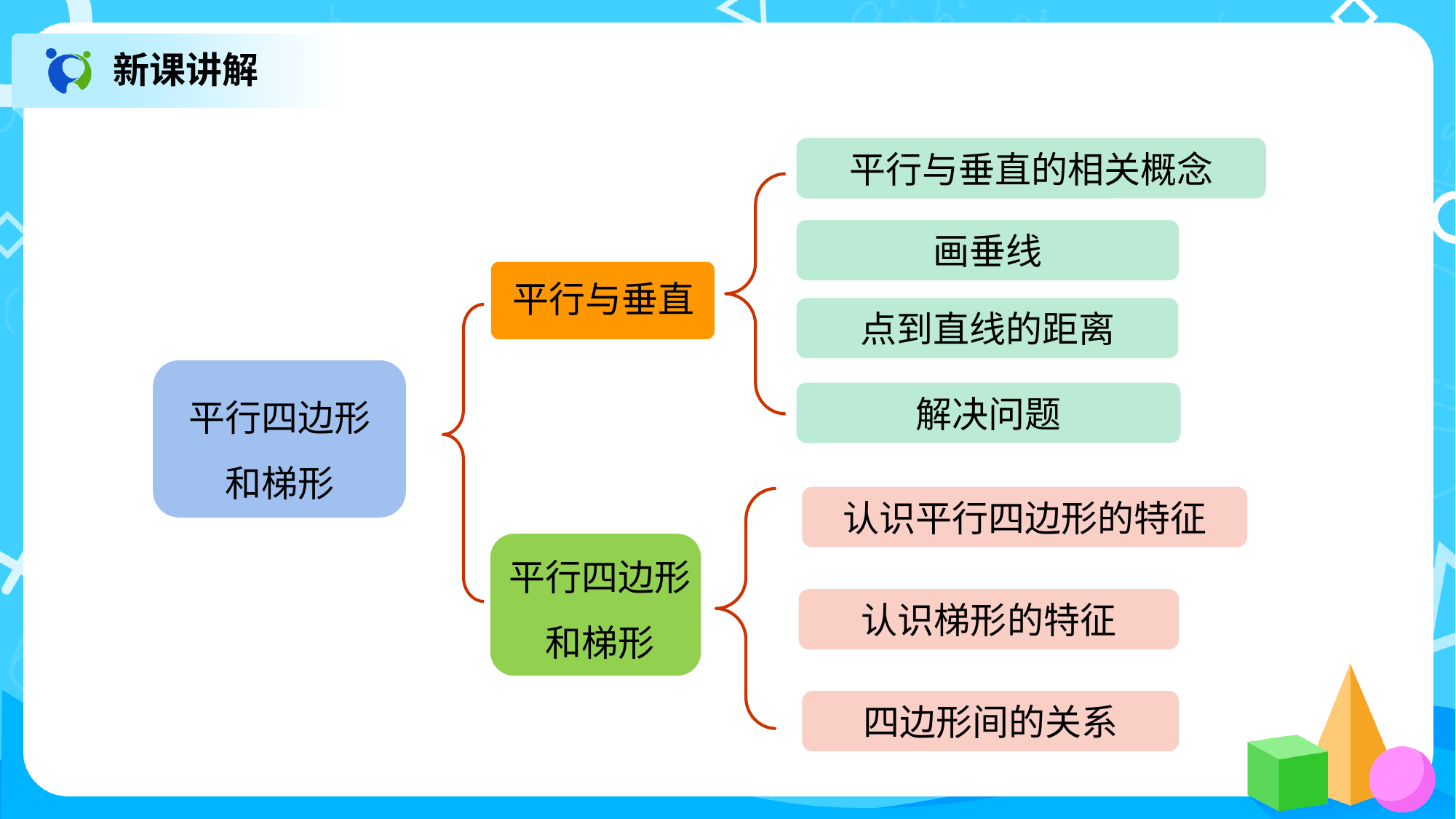

新课讲解
平行与垂直的相关概念

画垂线

平行与垂直
点到直线的距离

平行四边形
和梯形
解决问题
认识平行四边形的特征

平行四边形和梯形

认识梯形的特征
四边形间的关系